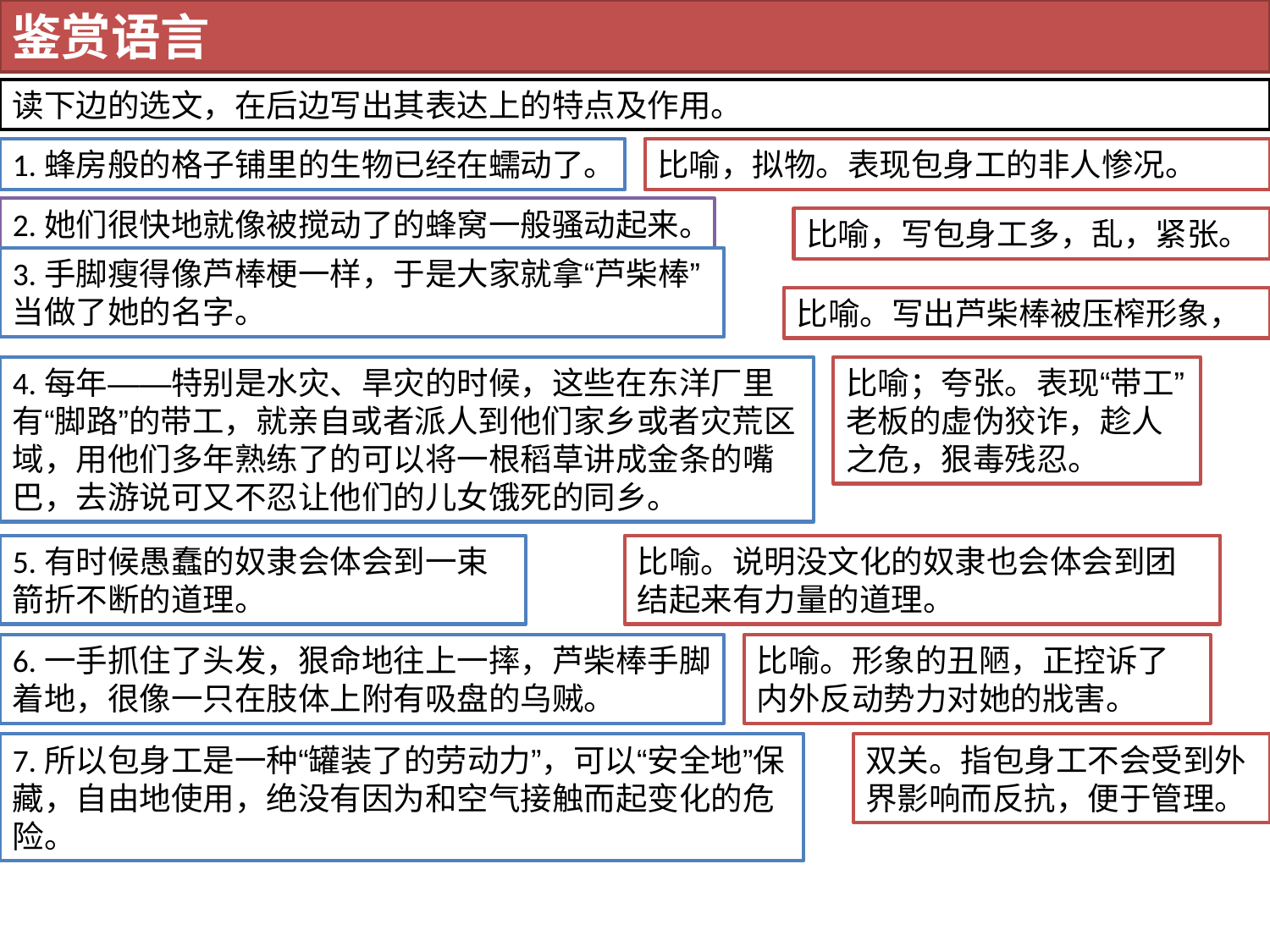

鉴赏语言
读下边的选文，在后边写出其表达上的特点及作用。
1.蜂房般的格子铺里的生物已经在蠕动了。
比喻，拟物。表现包身工的非人惨况。
2.她们很快地就像被搅动了的蜂窝一般骚动起来。
比喻，写包身工多，乱，紧张。
3.手脚瘦得像芦棒梗一样，于是大家就拿“芦柴棒”当做了她的名字。
比喻。写出芦柴棒被压榨形象，
4.每年——特别是水灾、旱灾的时候，这些在东洋厂里有“脚路”的带工，就亲自或者派人到他们家乡或者灾荒区域，用他们多年熟练了的可以将一根稻草讲成金条的嘴巴，去游说可又不忍让他们的儿女饿死的同乡。
比喻；夸张。表现“带工”老板的虚伪狡诈，趁人之危，狠毒残忍。
5.有时候愚蠢的奴隶会体会到一束箭折不断的道理。
比喻。说明没文化的奴隶也会体会到团结起来有力量的道理。
6.一手抓住了头发，狠命地往上一摔，芦柴棒手脚着地，很像一只在肢体上附有吸盘的乌贼。
比喻。形象的丑陋，正控诉了内外反动势力对她的戕害。
7.所以包身工是一种“罐装了的劳动力”，可以“安全地”保藏，自由地使用，绝没有因为和空气接触而起变化的危险。
双关。指包身工不会受到外界影响而反抗，便于管理。